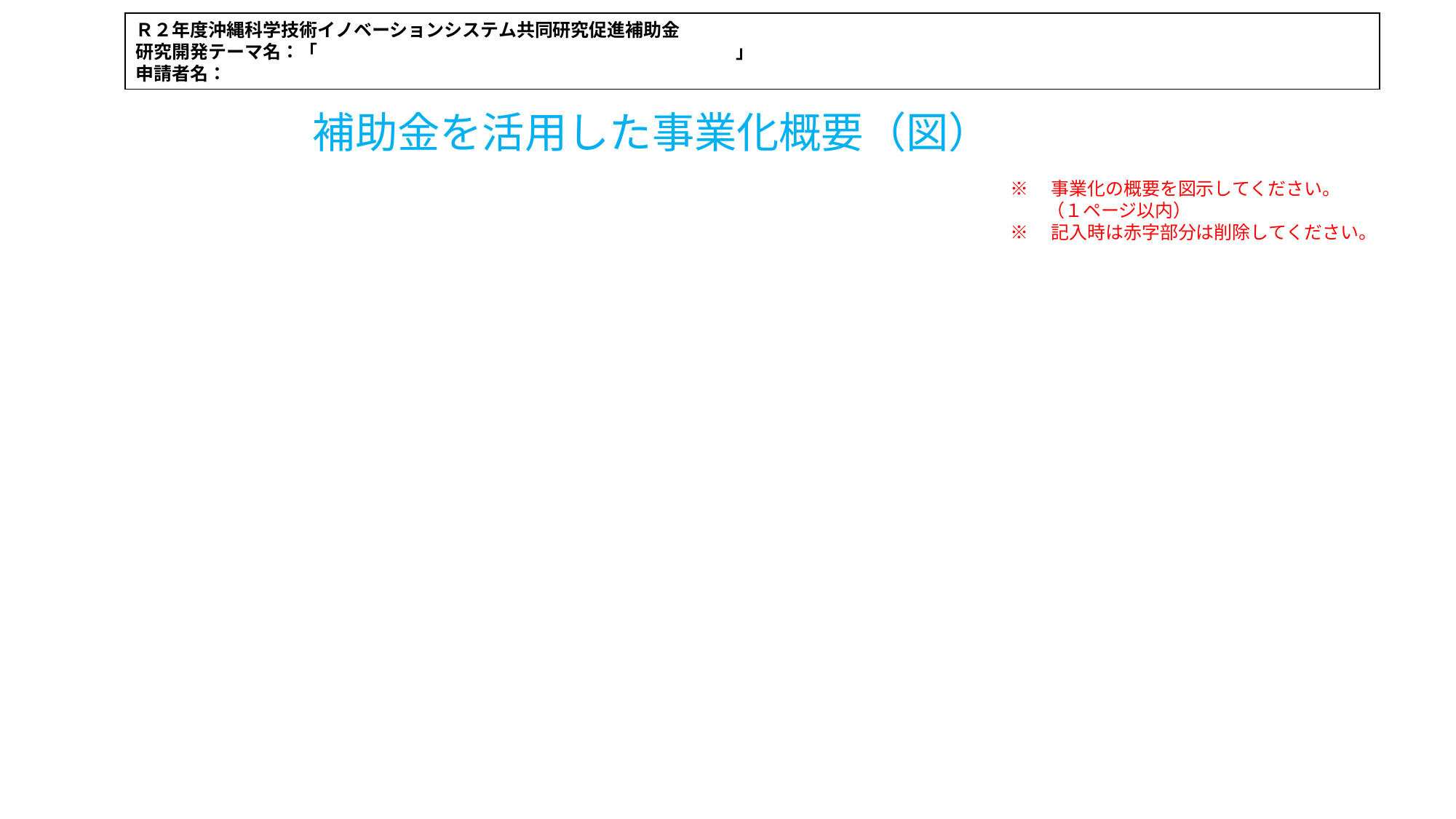

Ｒ２年度沖縄科学技術イノベーションシステム共同研究促進補助金
研究開発テーマ名：「　　　　　　　　　　　　　　　　　　　　　　　」
申請者名：
補助金を活用した事業化概要（図）
※　事業化の概要を図示してください。
　　（１ページ以内）
※　記入時は赤字部分は削除してください。